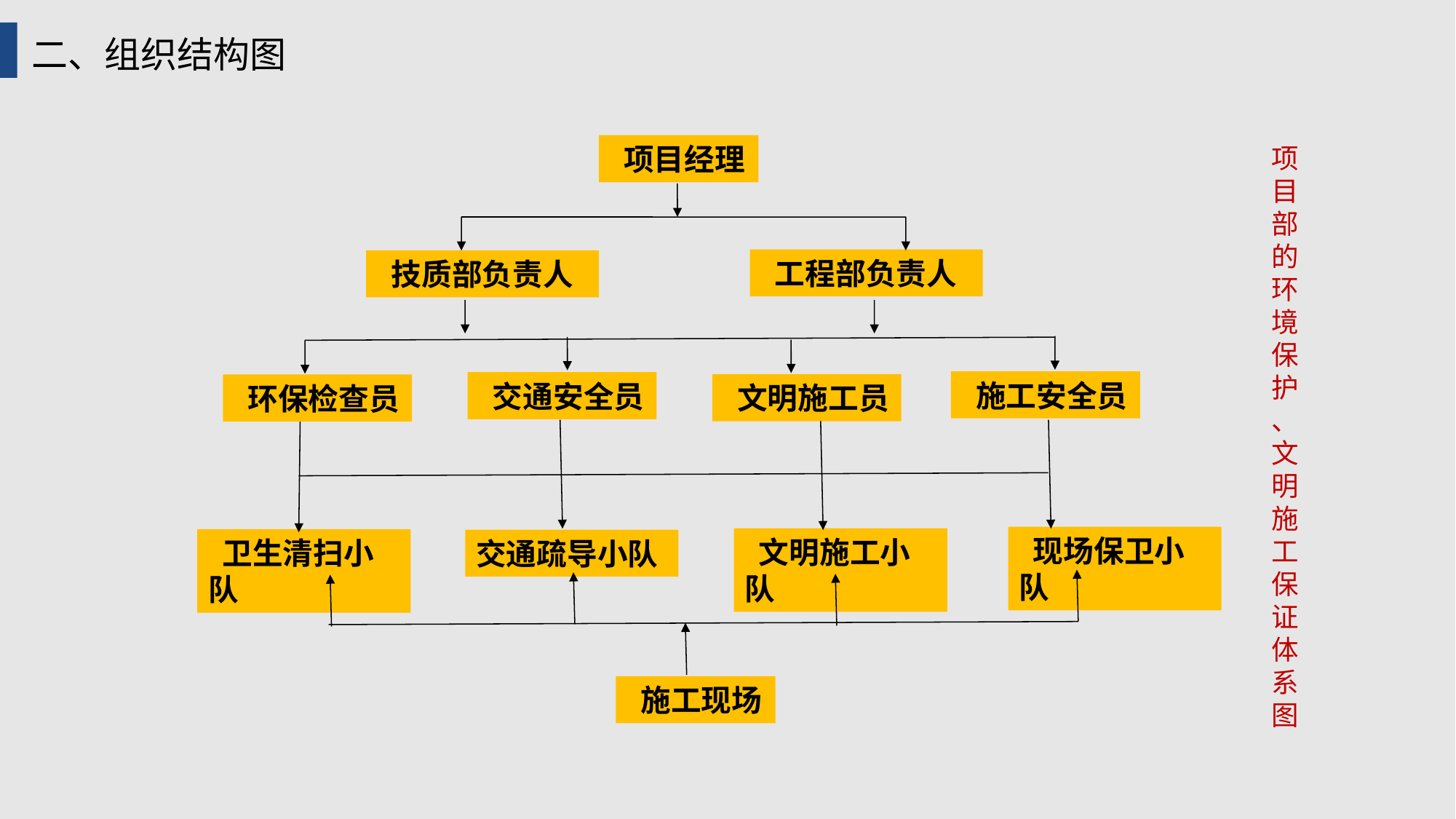

二、组织结构图
 项目经理
项目部的环境保护、文明施工保证体系图

 工程部负责人
 技质部负责人

 施工安全员
 交通安全员
 文明施工员
 环保检查员

 现场保卫小队
 文明施工小队
 卫生清扫小队
交通疏导小队

 施工现场